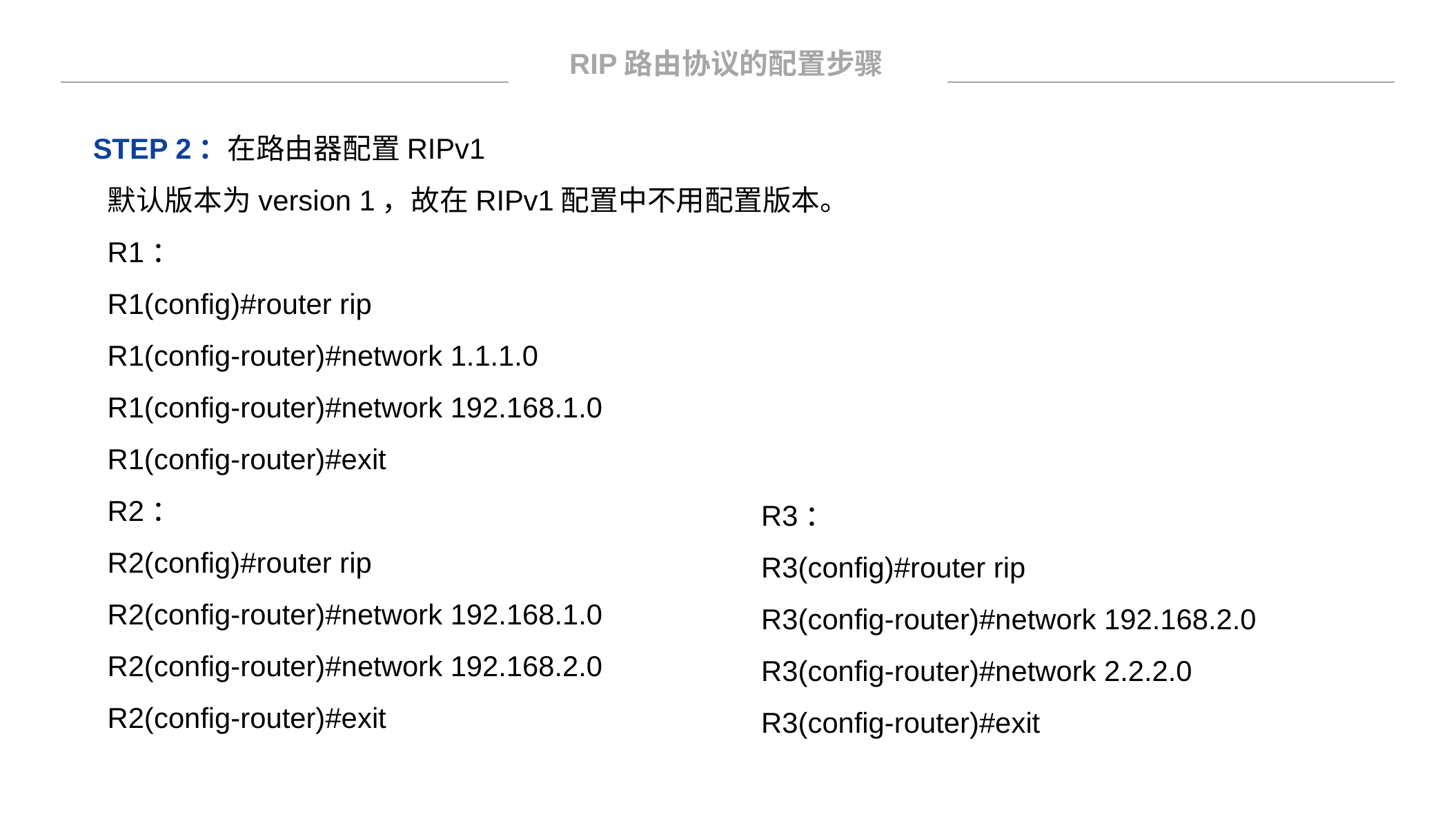

RIP路由协议的配置步骤
  STEP 2：在路由器配置RIPv1
默认版本为version 1，故在RIPv1配置中不用配置版本。
R1：
R1(config)#router rip
R1(config-router)#network 1.1.1.0
R1(config-router)#network 192.168.1.0
R1(config-router)#exit
R2：
R2(config)#router rip
R2(config-router)#network 192.168.1.0
R2(config-router)#network 192.168.2.0
R2(config-router)#exit

R3：
R3(config)#router rip
R3(config-router)#network 192.168.2.0
R3(config-router)#network 2.2.2.0
R3(config-router)#exit